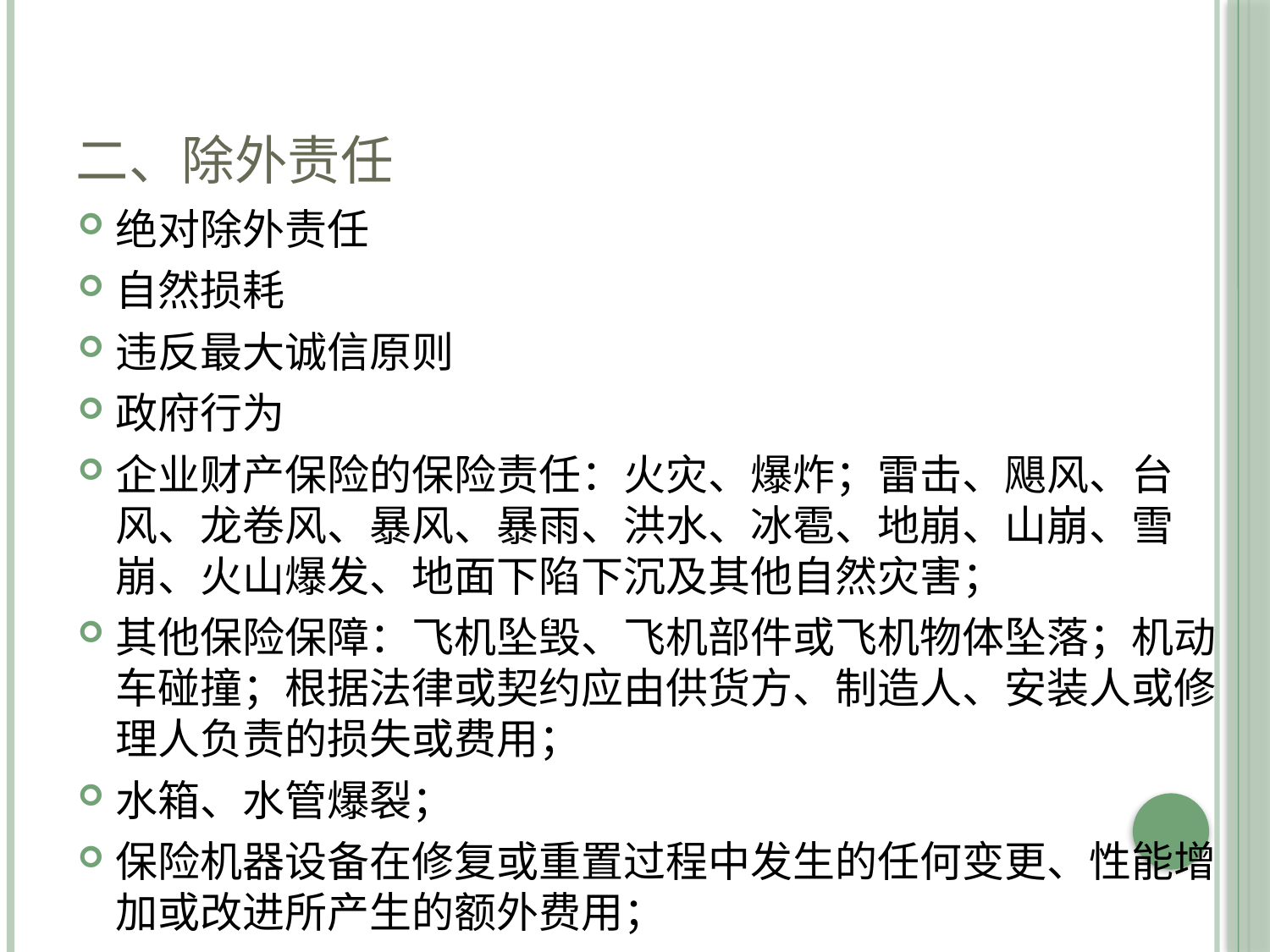

# 二、除外责任
绝对除外责任
自然损耗
违反最大诚信原则
政府行为
企业财产保险的保险责任：火灾、爆炸；雷击、飓风、台风、龙卷风、暴风、暴雨、洪水、冰雹、地崩、山崩、雪崩、火山爆发、地面下陷下沉及其他自然灾害；
其他保险保障：飞机坠毁、飞机部件或飞机物体坠落；机动车碰撞；根据法律或契约应由供货方、制造人、安装人或修理人负责的损失或费用；
水箱、水管爆裂；
保险机器设备在修复或重置过程中发生的任何变更、性能增加或改进所产生的额外费用；